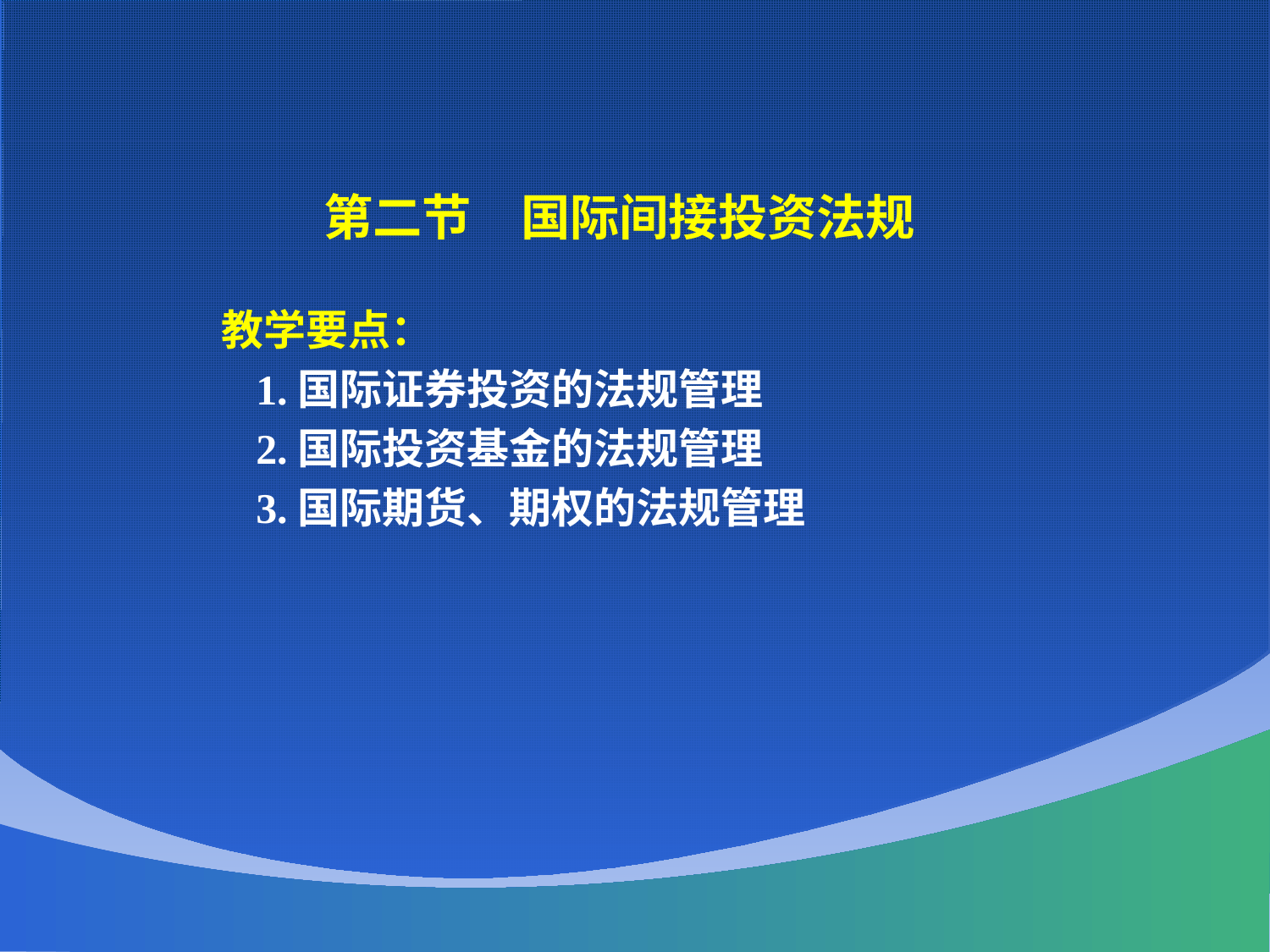

第二节　国际间接投资法规

                 教学要点：
                 1.国际证券投资的法规管理
                 2.国际投资基金的法规管理
                 3.国际期货、期权的法规管理